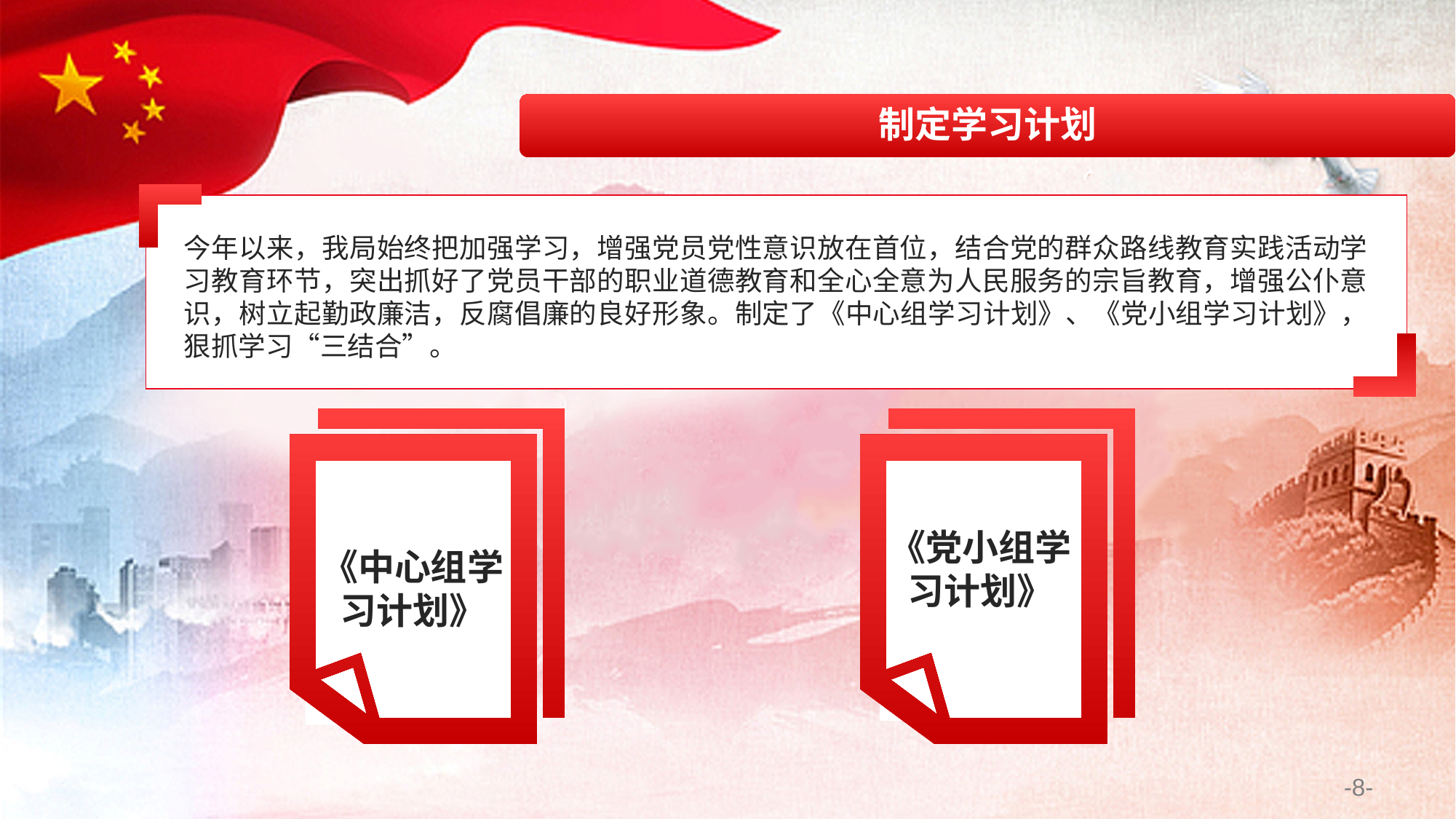

制定学习计划

今年以来，我局始终把加强学习，增强党员党性意识放在首位，结合党的群众路线教育实践活动学习教育环节，突出抓好了党员干部的职业道德教育和全心全意为人民服务的宗旨教育，增强公仆意识，树立起勤政廉洁，反腐倡廉的良好形象。制定了《中心组学习计划》、《党小组学习计划》，狠抓学习“三结合”。

《党小组学习计划》
《中心组学习计划》